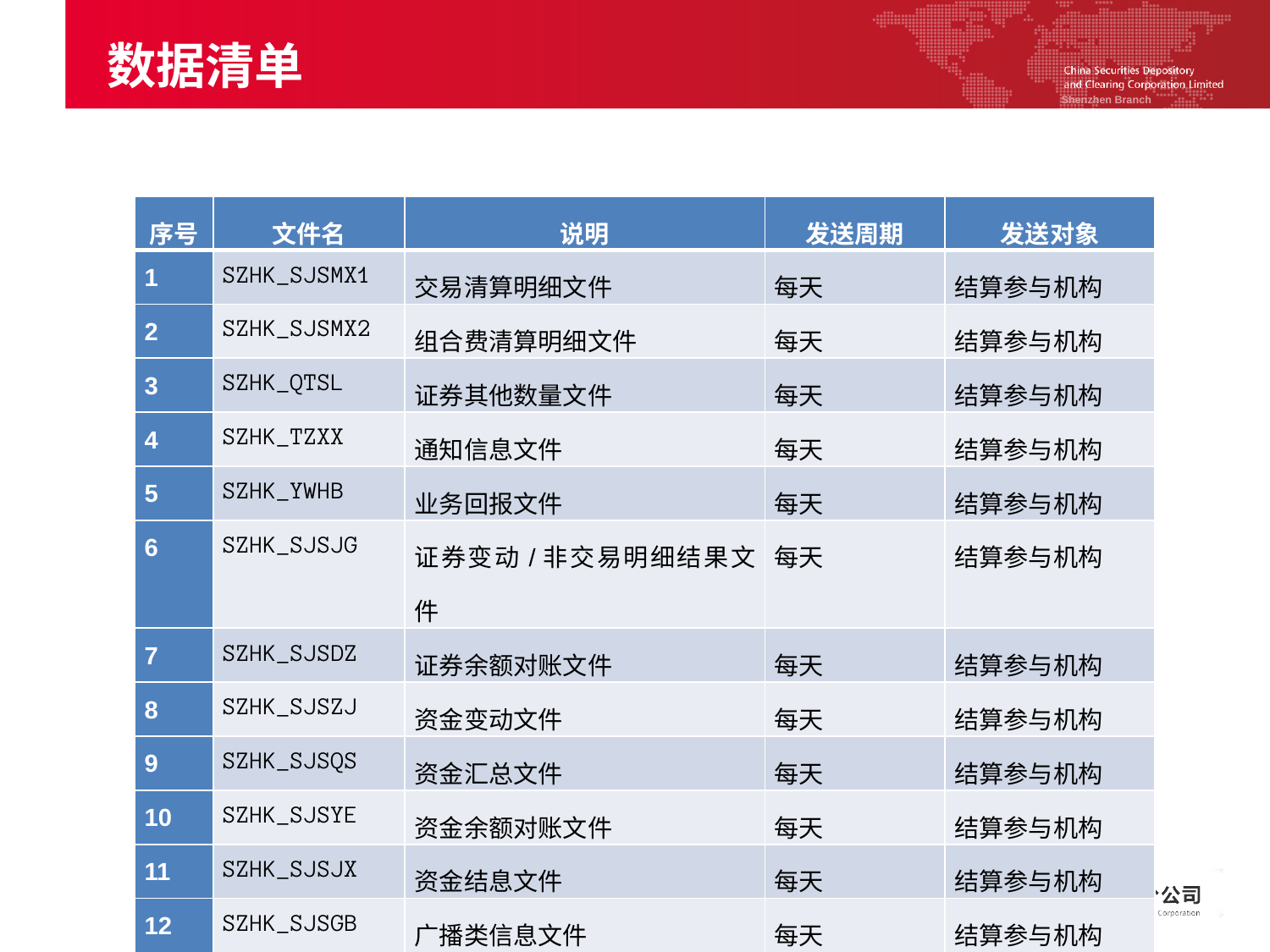

# 数据清单
| 序号 | 文件名 | 说明 | 发送周期 | 发送对象 |
| --- | --- | --- | --- | --- |
| 1 | SZHK\_SJSMX1 | 交易清算明细文件 | 每天 | 结算参与机构 |
| 2 | SZHK\_SJSMX2 | 组合费清算明细文件 | 每天 | 结算参与机构 |
| 3 | SZHK\_QTSL | 证券其他数量文件 | 每天 | 结算参与机构 |
| 4 | SZHK\_TZXX | 通知信息文件 | 每天 | 结算参与机构 |
| 5 | SZHK\_YWHB | 业务回报文件 | 每天 | 结算参与机构 |
| 6 | SZHK\_SJSJG | 证券变动/非交易明细结果文件 | 每天 | 结算参与机构 |
| 7 | SZHK\_SJSDZ | 证券余额对账文件 | 每天 | 结算参与机构 |
| 8 | SZHK\_SJSZJ | 资金变动文件 | 每天 | 结算参与机构 |
| 9 | SZHK\_SJSQS | 资金汇总文件 | 每天 | 结算参与机构 |
| 10 | SZHK\_SJSYE | 资金余额对账文件 | 每天 | 结算参与机构 |
| 11 | SZHK\_SJSJX | 资金结息文件 | 每天 | 结算参与机构 |
| 12 | SZHK\_SJSGB | 广播类信息文件 | 每天 | 结算参与机构 |